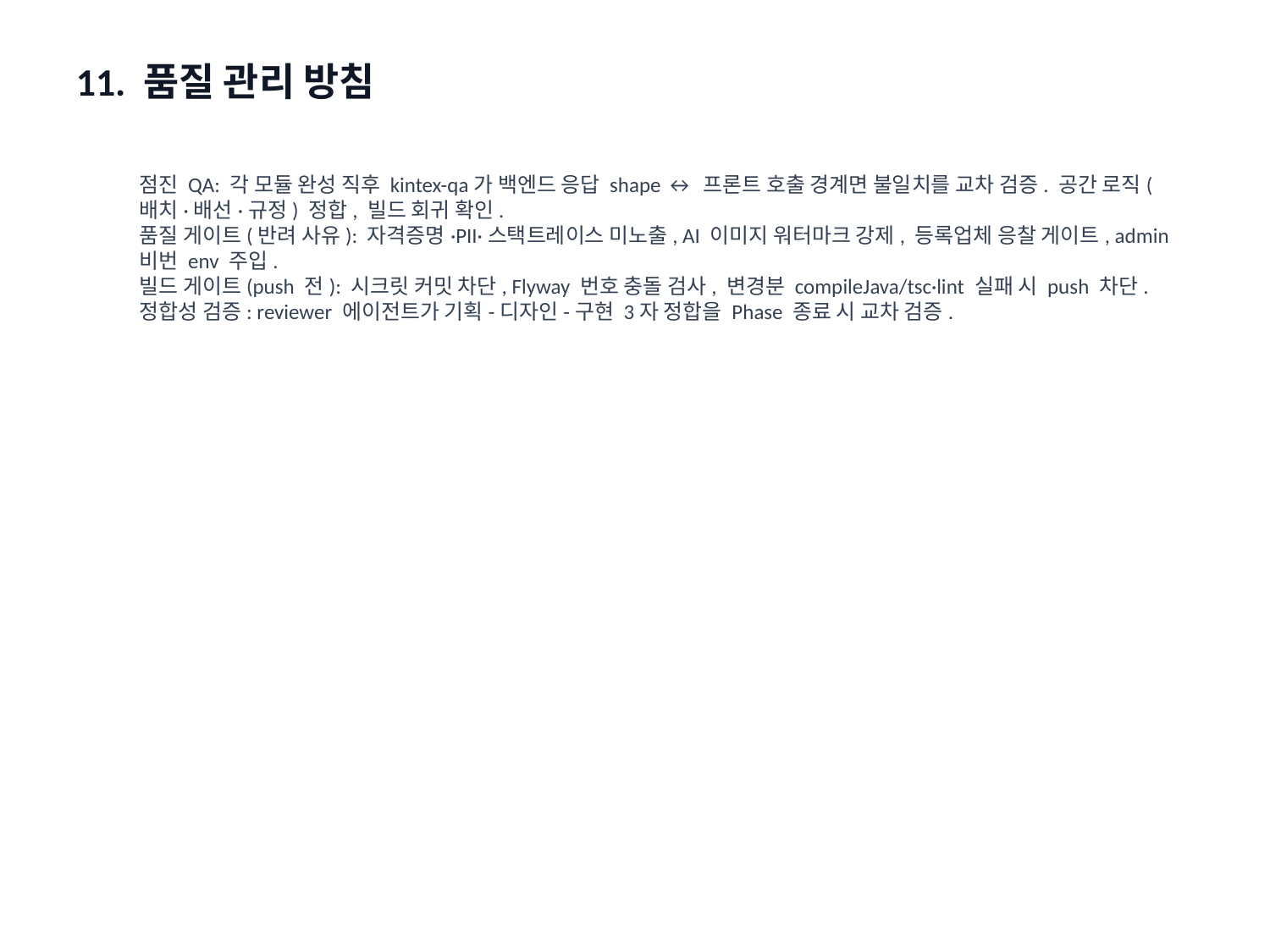

11. 품질 관리 방침
점진 QA: 각 모듈 완성 직후 kintex-qa가 백엔드 응답 shape ↔ 프론트 호출 경계면 불일치를 교차 검증. 공간 로직(배치·배선·규정) 정합, 빌드 회귀 확인.
품질 게이트(반려 사유): 자격증명·PII·스택트레이스 미노출, AI 이미지 워터마크 강제, 등록업체 응찰 게이트, admin 비번 env 주입.
빌드 게이트(push 전): 시크릿 커밋 차단, Flyway 번호 충돌 검사, 변경분 compileJava/tsc·lint 실패 시 push 차단.
정합성 검증: reviewer 에이전트가 기획-디자인-구현 3자 정합을 Phase 종료 시 교차 검증.